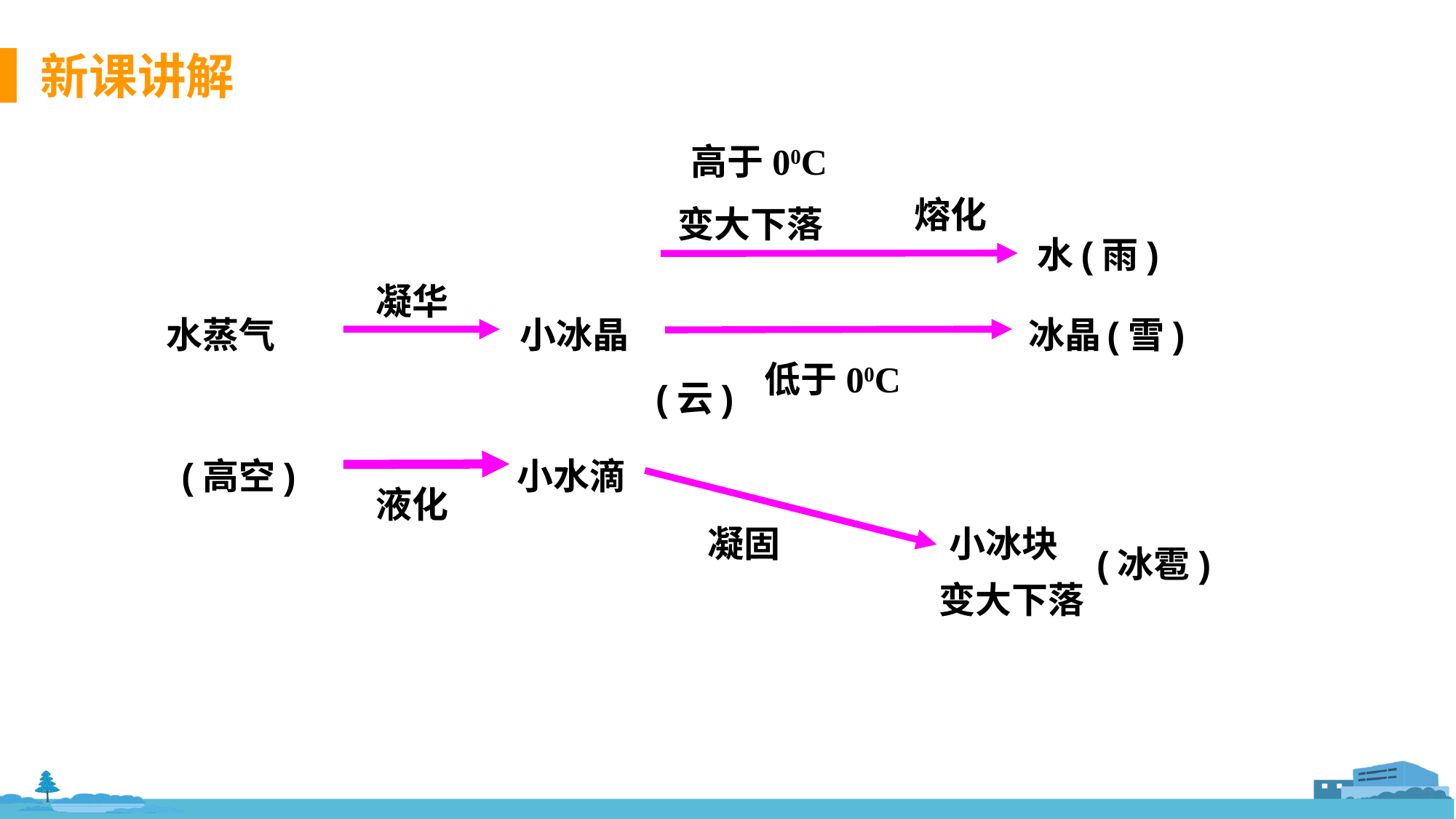

高于00C
熔化
水
(雨)

变大下落
冰晶
(雪)

低于00C
凝华
水蒸气
小冰晶

(云)
(高空)
小水滴
液化

凝固
小冰块
(冰雹)
变大下落